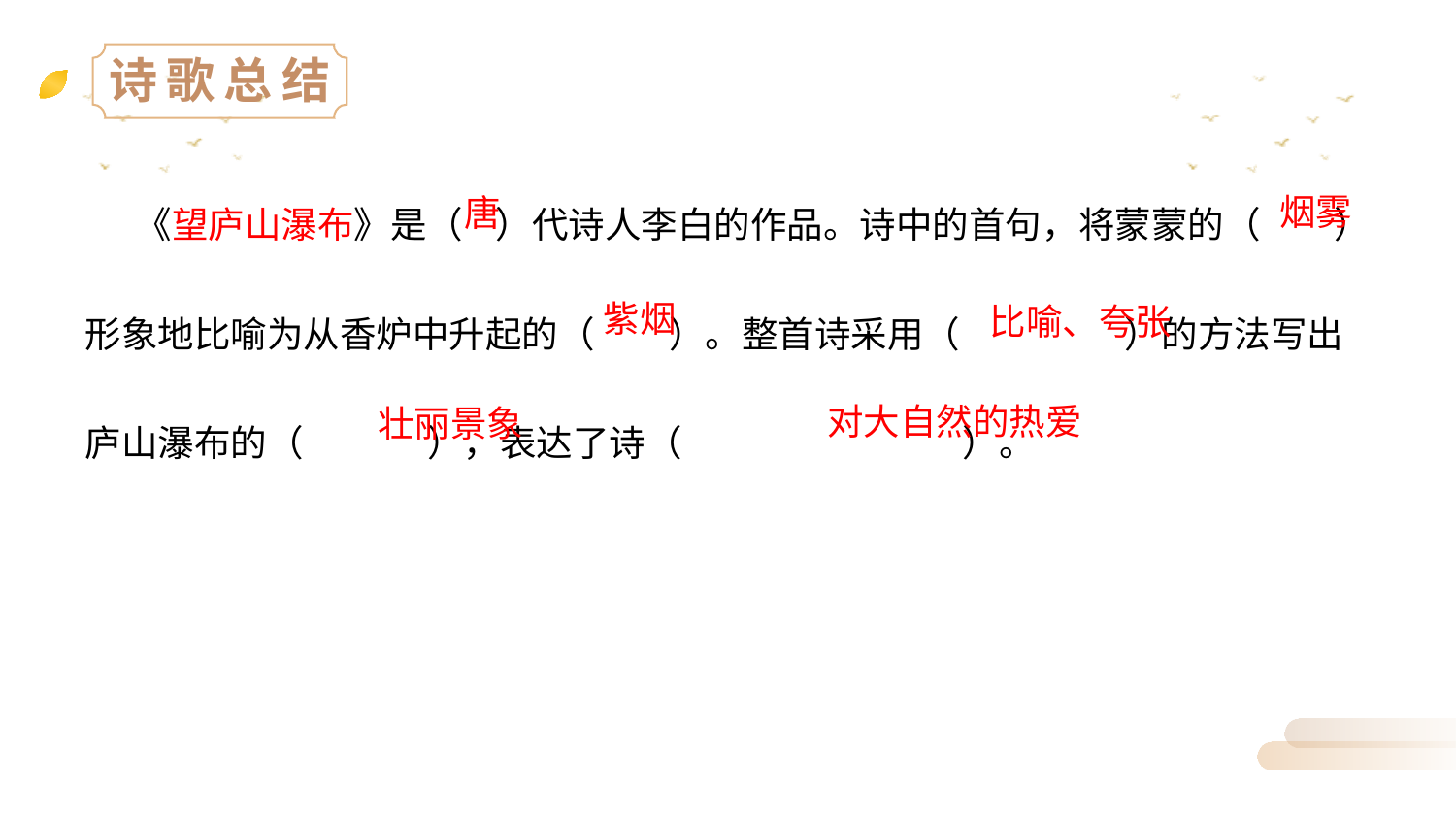

诗歌总结
     《望庐山瀑布》是（    ）代诗人李白的作品。诗中的首句，将蒙蒙的（         ）形象地比喻为从香炉中升起的（         ）。整首诗采用（                    ）的方法写出庐山瀑布的（               ），表达了诗（                                  ）。
烟雾
唐
紫烟
比喻、夸张
对大自然的热爱
壮丽景象